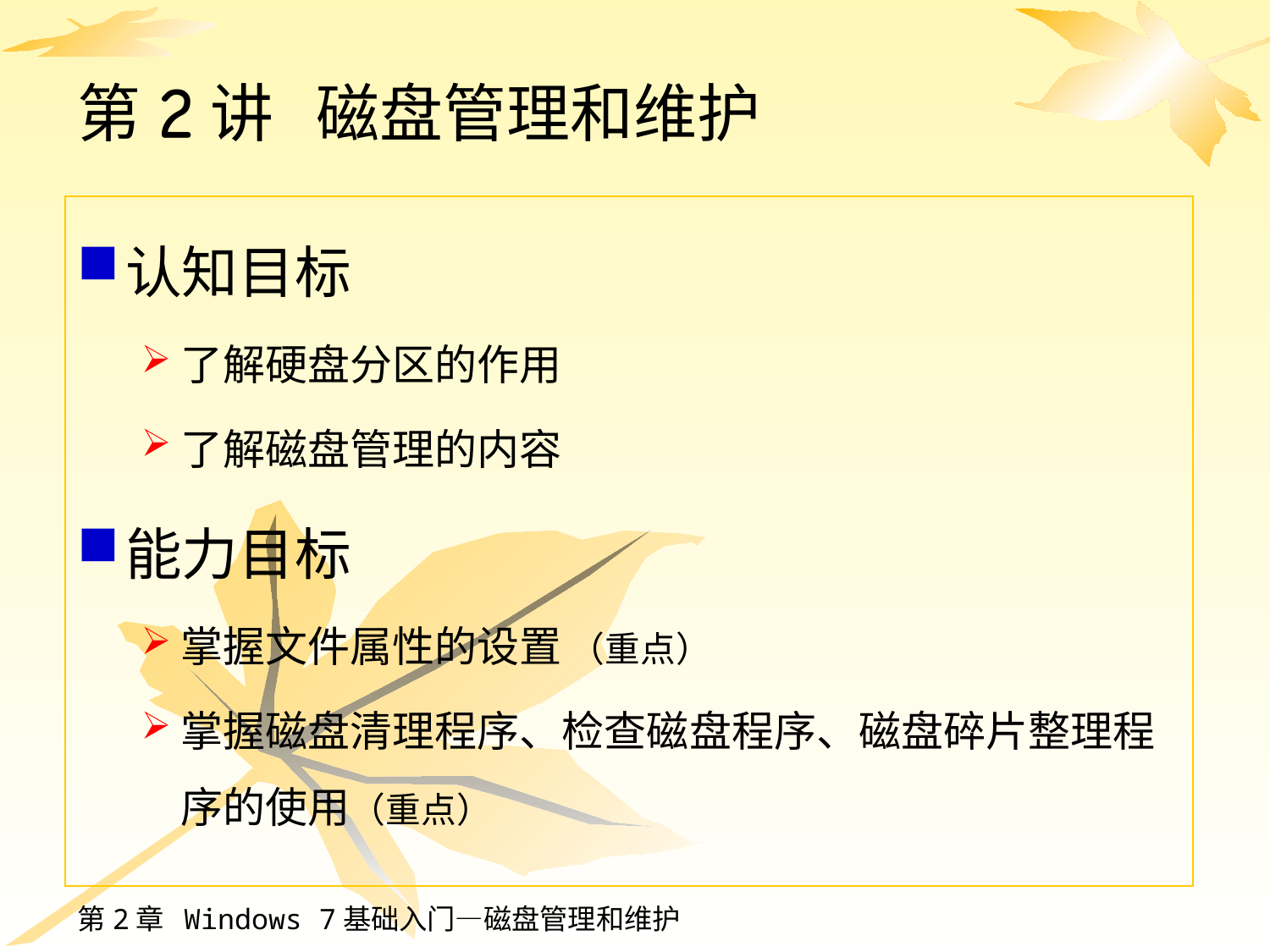

# 第2讲   磁盘管理和维护
认知目标
了解硬盘分区的作用
了解磁盘管理的内容
能力目标
掌握文件属性的设置 （重点）
掌握磁盘清理程序、检查磁盘程序、磁盘碎片整理程序的使用（重点）